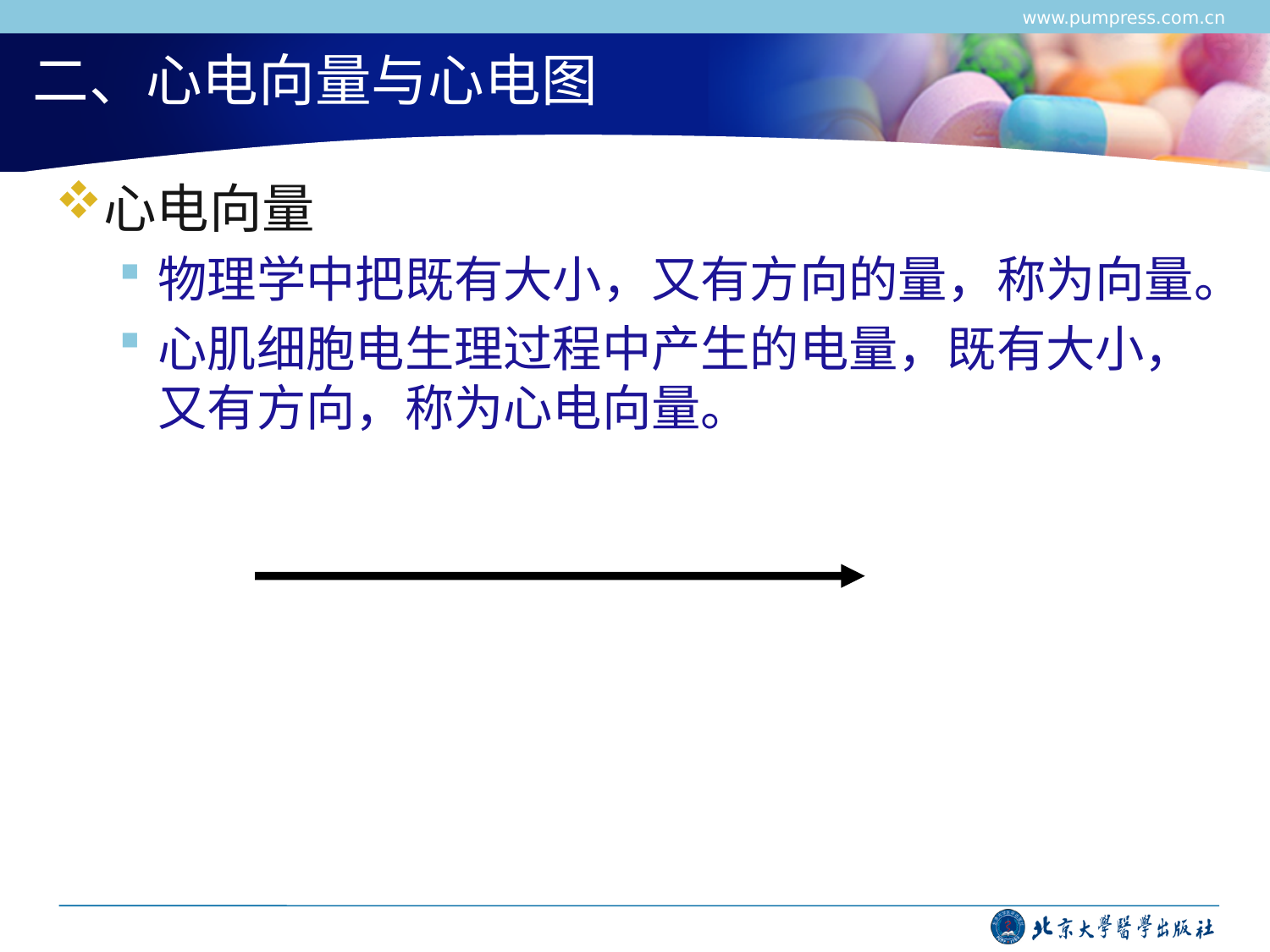

www.pumpress.com.cn
# 二、心电向量与心电图
心电向量
物理学中把既有大小，又有方向的量，称为向量。
心肌细胞电生理过程中产生的电量，既有大小，又有方向，称为心电向量。